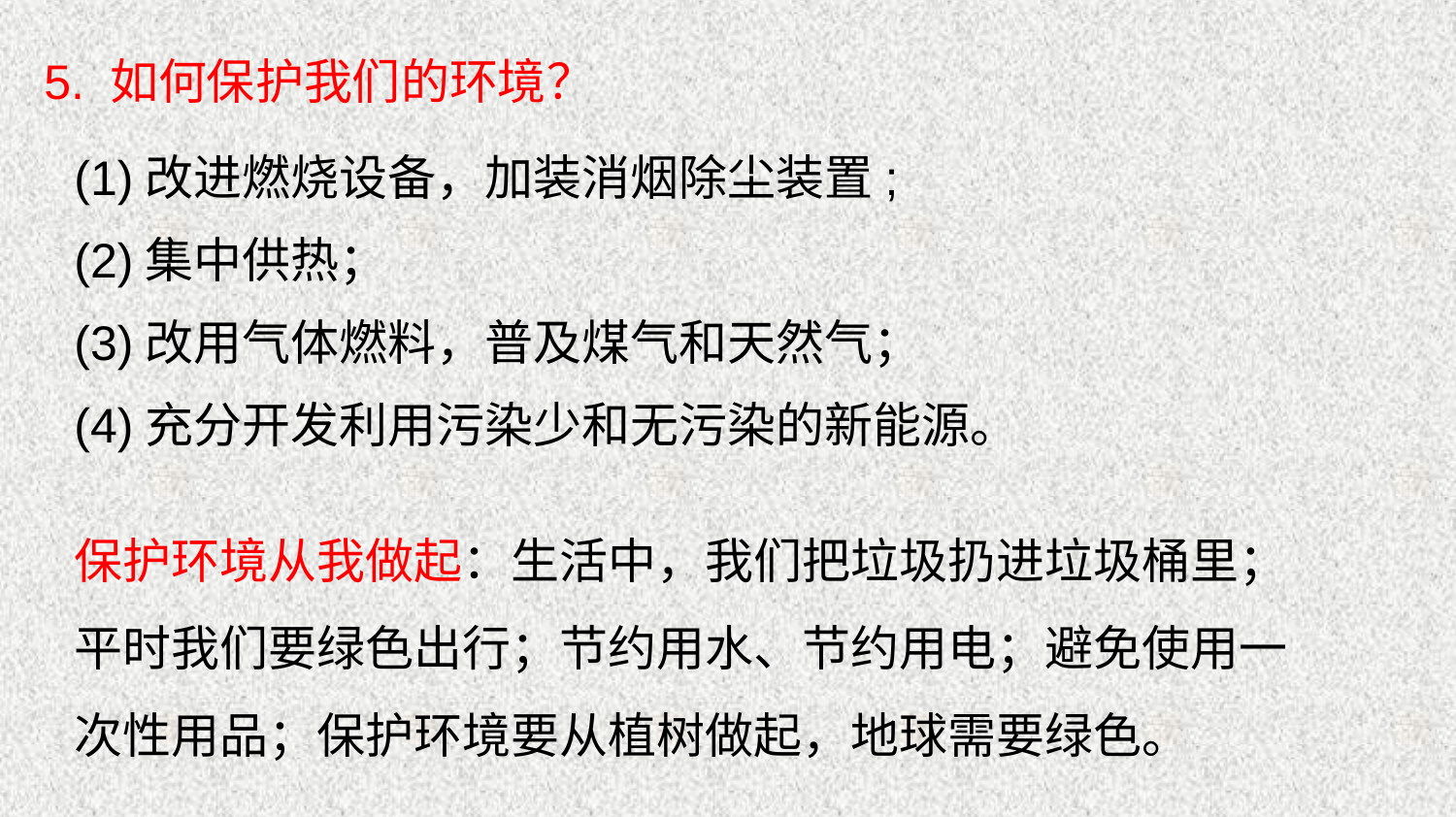

5. 如何保护我们的环境？
(1)改进燃烧设备，加装消烟除尘装置;
(2)集中供热；
(3)改用气体燃料，普及煤气和天然气；
(4)充分开发利用污染少和无污染的新能源。
保护环境从我做起：生活中，我们把垃圾扔进垃圾桶里；平时我们要绿色出行；节约用水、节约用电；避免使用一次性用品；保护环境要从植树做起，地球需要绿色。